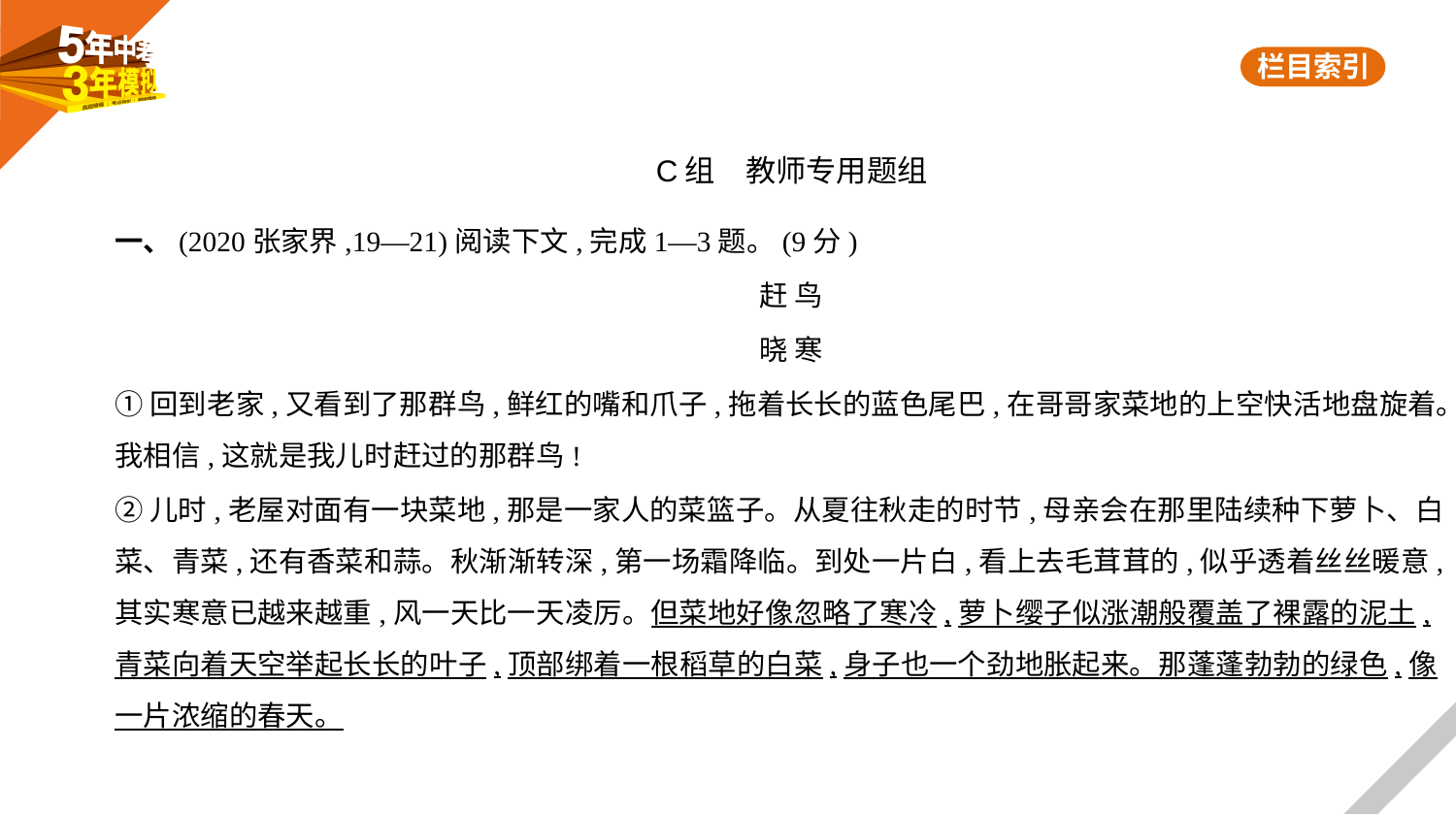

C组　教师专用题组
一、(2020张家界,19—21)阅读下文,完成1—3题。(9分)
赶 鸟
晓 寒
①回到老家,又看到了那群鸟,鲜红的嘴和爪子,拖着长长的蓝色尾巴,在哥哥家菜地的上空快活地盘旋着。
我相信,这就是我儿时赶过的那群鸟!
②儿时,老屋对面有一块菜地,那是一家人的菜篮子。从夏往秋走的时节,母亲会在那里陆续种下萝卜、白
菜、青菜,还有香菜和蒜。秋渐渐转深,第一场霜降临。到处一片白,看上去毛茸茸的,似乎透着丝丝暖意,
其实寒意已越来越重,风一天比一天凌厉。但菜地好像忽略了寒冷,萝卜缨子似涨潮般覆盖了裸露的泥土,
青菜向着天空举起长长的叶子,顶部绑着一根稻草的白菜,身子也一个劲地胀起来。那蓬蓬勃勃的绿色,像
一片浓缩的春天。